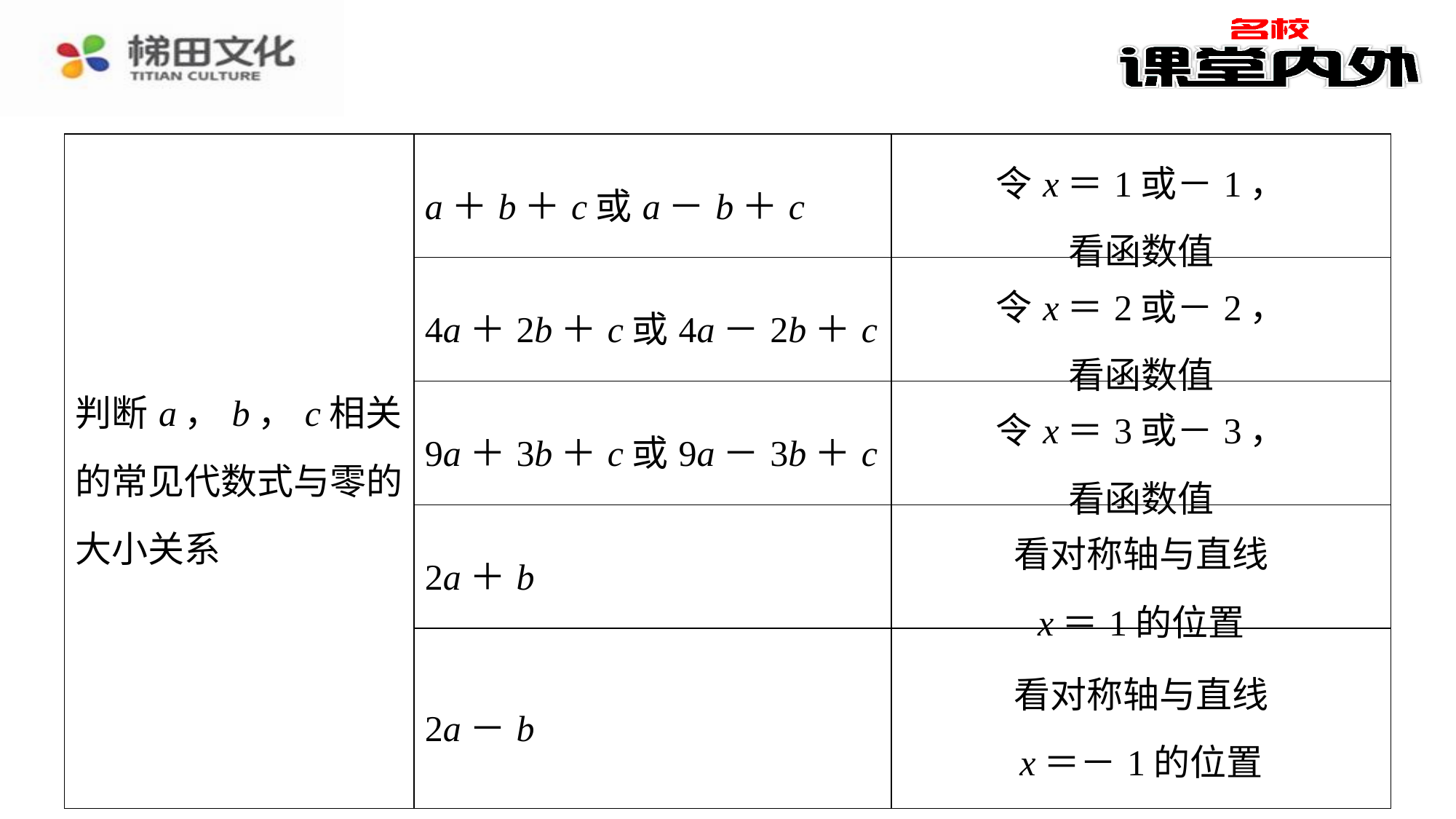

⁠
| 判断a，b，c相关的常见代数式与零的大小关系 | a＋b＋c或a－b＋c | 令x＝1或－1， 看函数值 |
| --- | --- | --- |
|  | 4a＋2b＋c或4a－2b＋c | 令x＝2或－2， 看函数值 |
|  | 9a＋3b＋c或9a－3b＋c | 令x＝3或－3， 看函数值 |
|  | 2a＋b | 看对称轴与直线 x＝1的位置 |
|  | 2a－b | 看对称轴与直线 x＝－1的位置 |